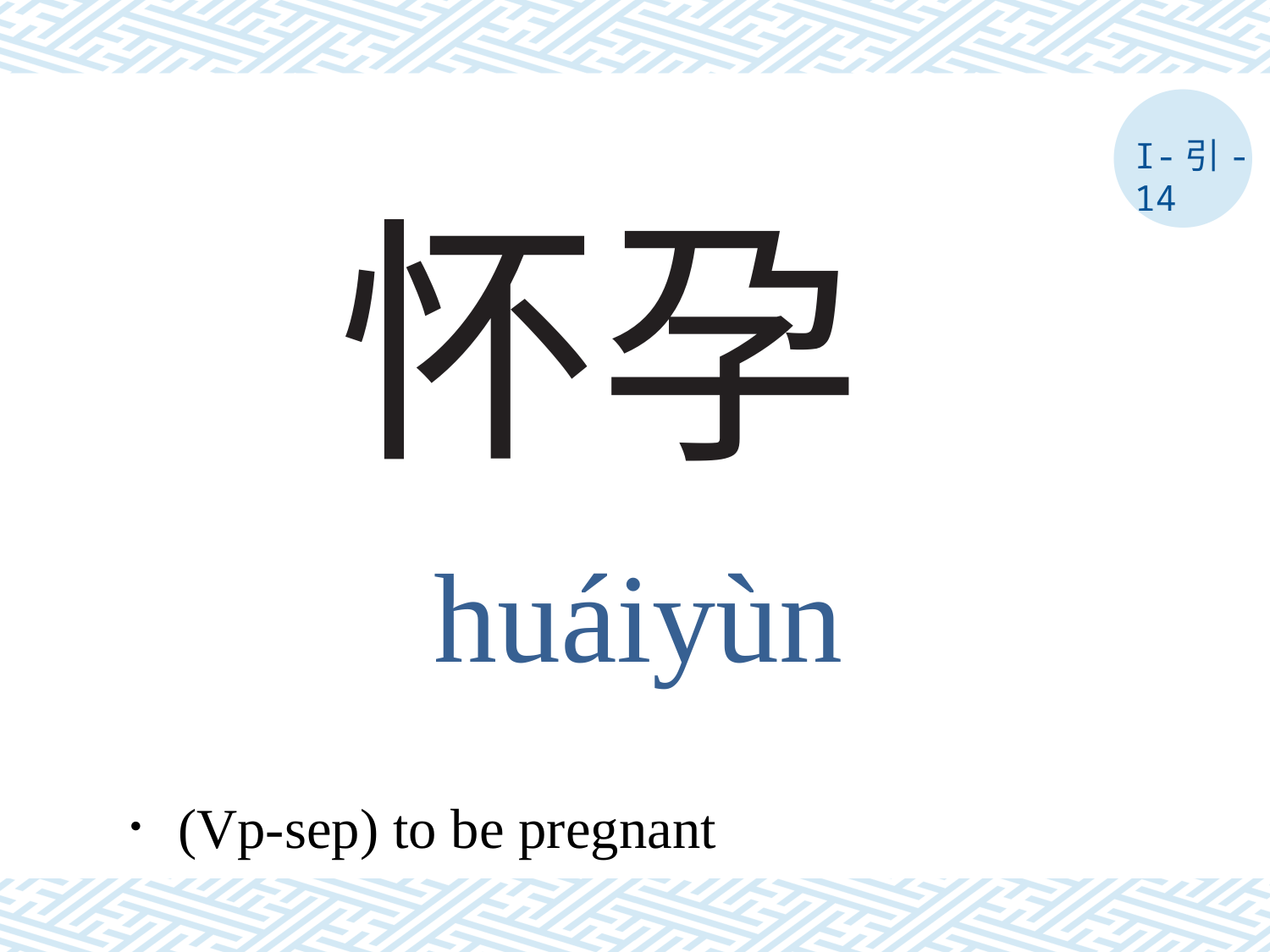

I-引-14

# 怀孕
huáiyùn
．(Vp-sep) to be pregnant